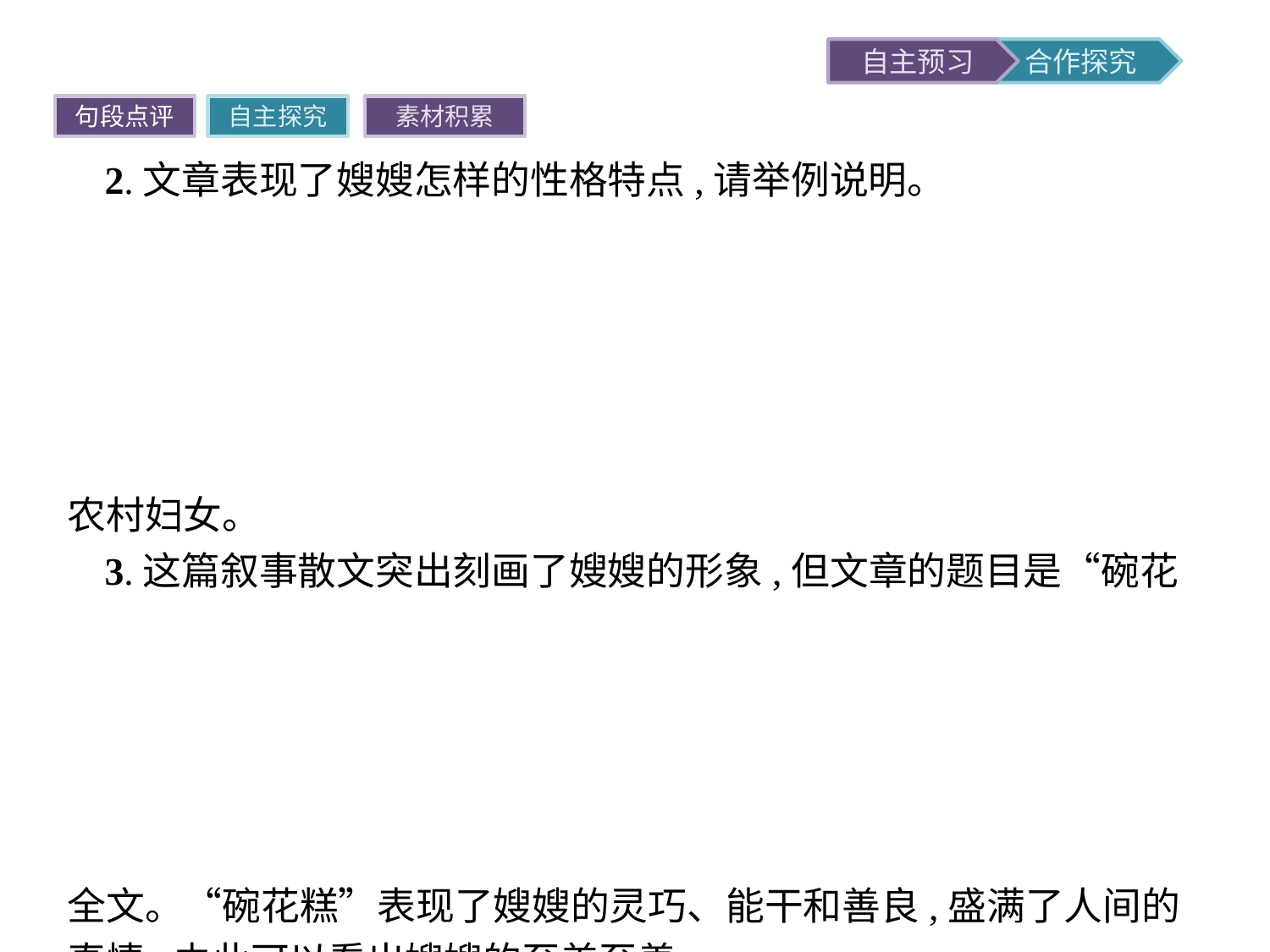

句段点评
自主探究
素材积累
2.文章表现了嫂嫂怎样的性格特点,请举例说明。
提示写嫂嫂能做工序复杂的“碗花糕”,表现了她的灵巧、能干;写嫂嫂大年三十叫我借枕头,表现了她的幽默、活泼;写嫂嫂私下护“我”、教“我”,表现了她的善良、热心;写嫂嫂在哥哥去世后不愿改嫁,表现了她的孝心、爱心、责任心。嫂嫂是个善良、朴实、机敏、幽默、快乐、勤劳能干、有孝心、有责任感的农村妇女。
3.这篇叙事散文突出刻画了嫂嫂的形象,但文章的题目是“碗花糕”,找出文中描写“碗花糕”的地方,分析以它为题的作用。
提示第一部分大年三十嫂嫂给全家做了“碗花糕”。第二部分“我”被牛角顶伤后嫂嫂给“我”做“碗花糕”。第三部分“我”上私塾的时候嫂嫂给“我”做“碗花糕”,嫂嫂被迫改嫁,临走时给“我”做了“碗花糕”。“碗花糕”是全文的线索,贯串全文。“碗花糕”表现了嫂嫂的灵巧、能干和善良,盛满了人间的真情,由此可以看出嫂嫂的至美至善。